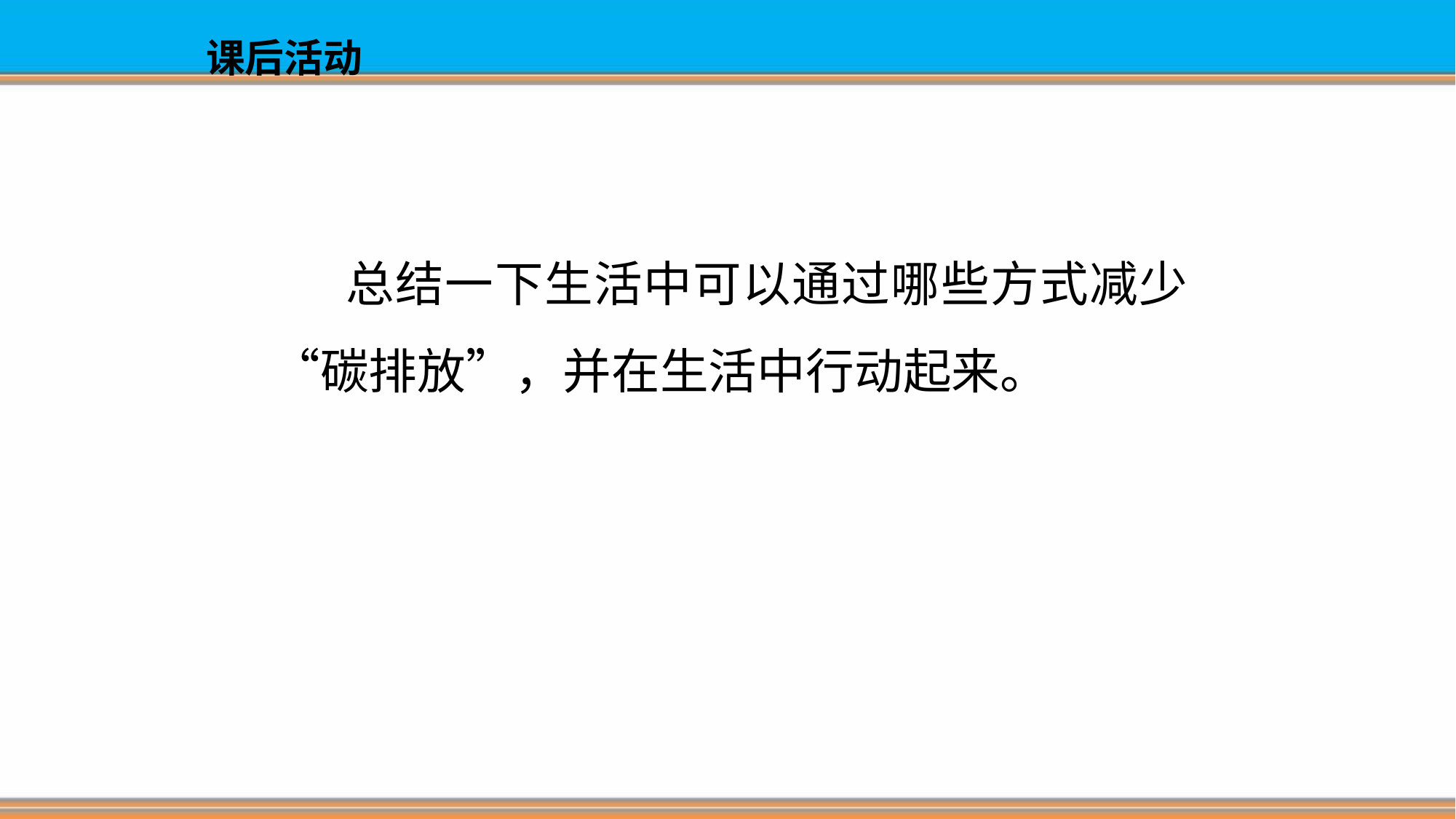

# 课后活动
总结一下生活中可以通过哪些方式减少“碳排放”，并在生活中行动起来。